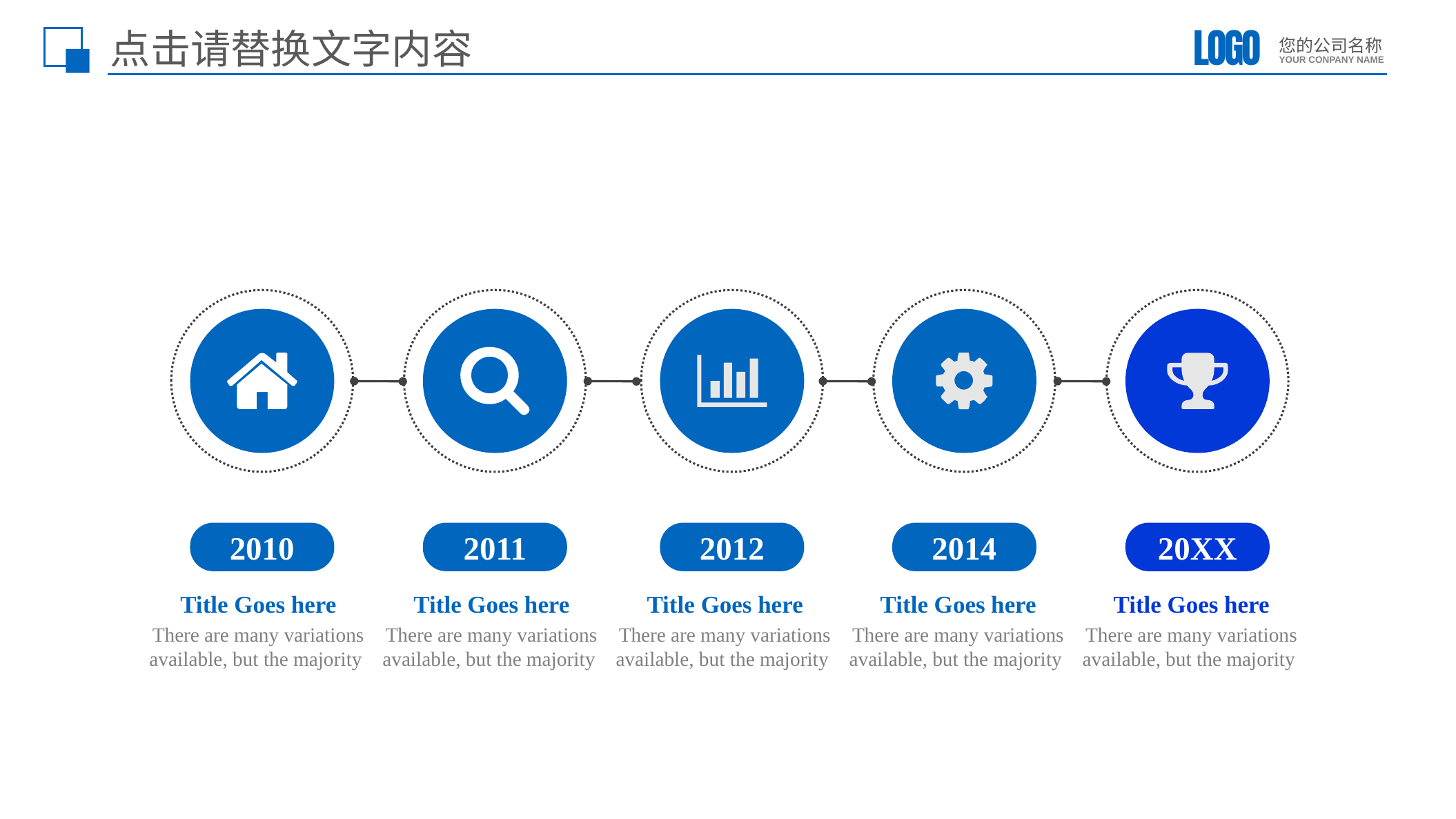

点击请替换文字内容

2010
2011
2012
2014
20XX
Title Goes here
There are many variations available, but the majority
Title Goes here
There are many variations available, but the majority
Title Goes here
There are many variations available, but the majority
Title Goes here
There are many variations available, but the majority
Title Goes here
There are many variations available, but the majority